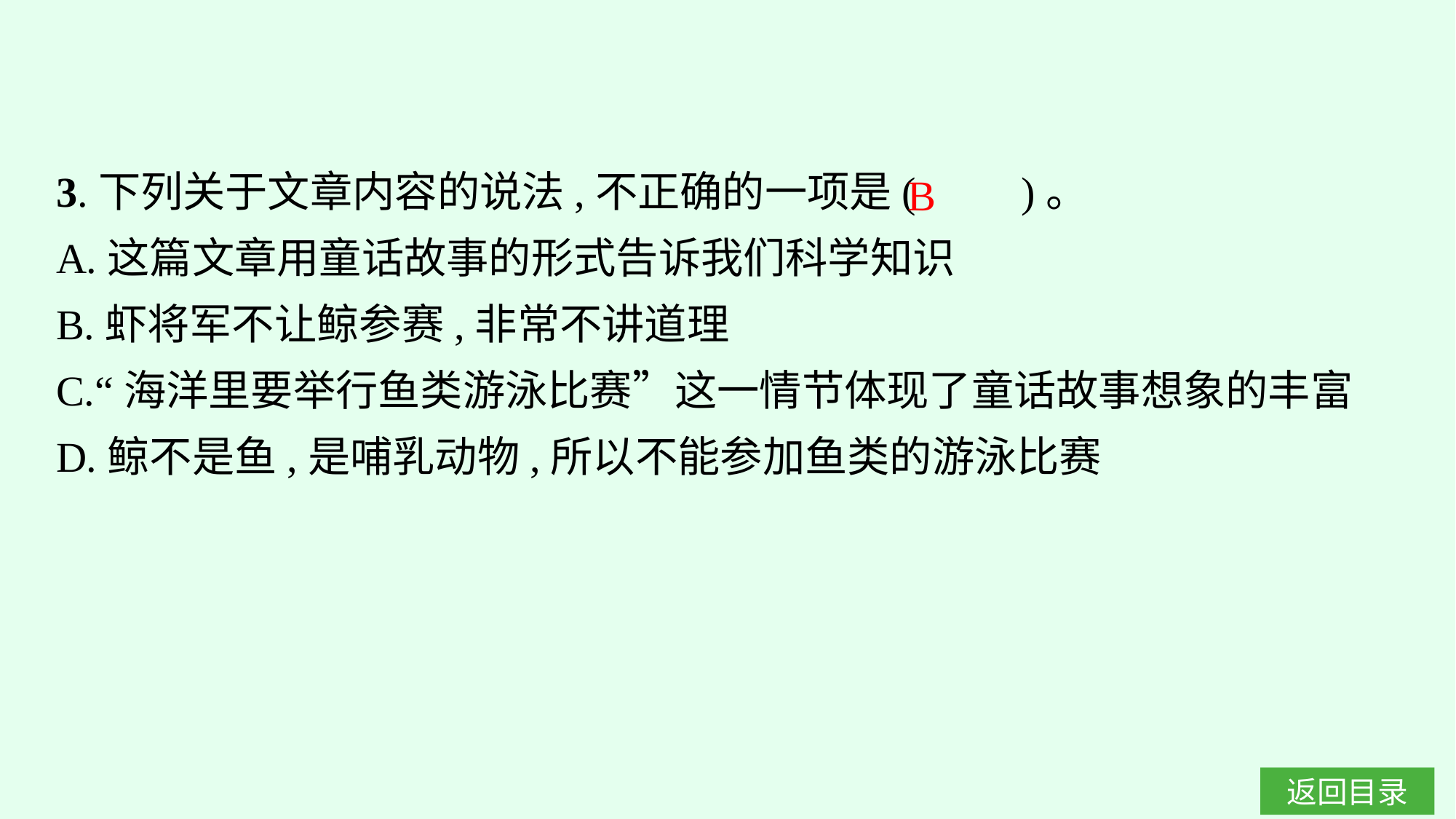

3.下列关于文章内容的说法,不正确的一项是(　　)。
A.这篇文章用童话故事的形式告诉我们科学知识
B.虾将军不让鲸参赛,非常不讲道理
C.“海洋里要举行鱼类游泳比赛”这一情节体现了童话故事想象的丰富
D.鲸不是鱼,是哺乳动物,所以不能参加鱼类的游泳比赛
B